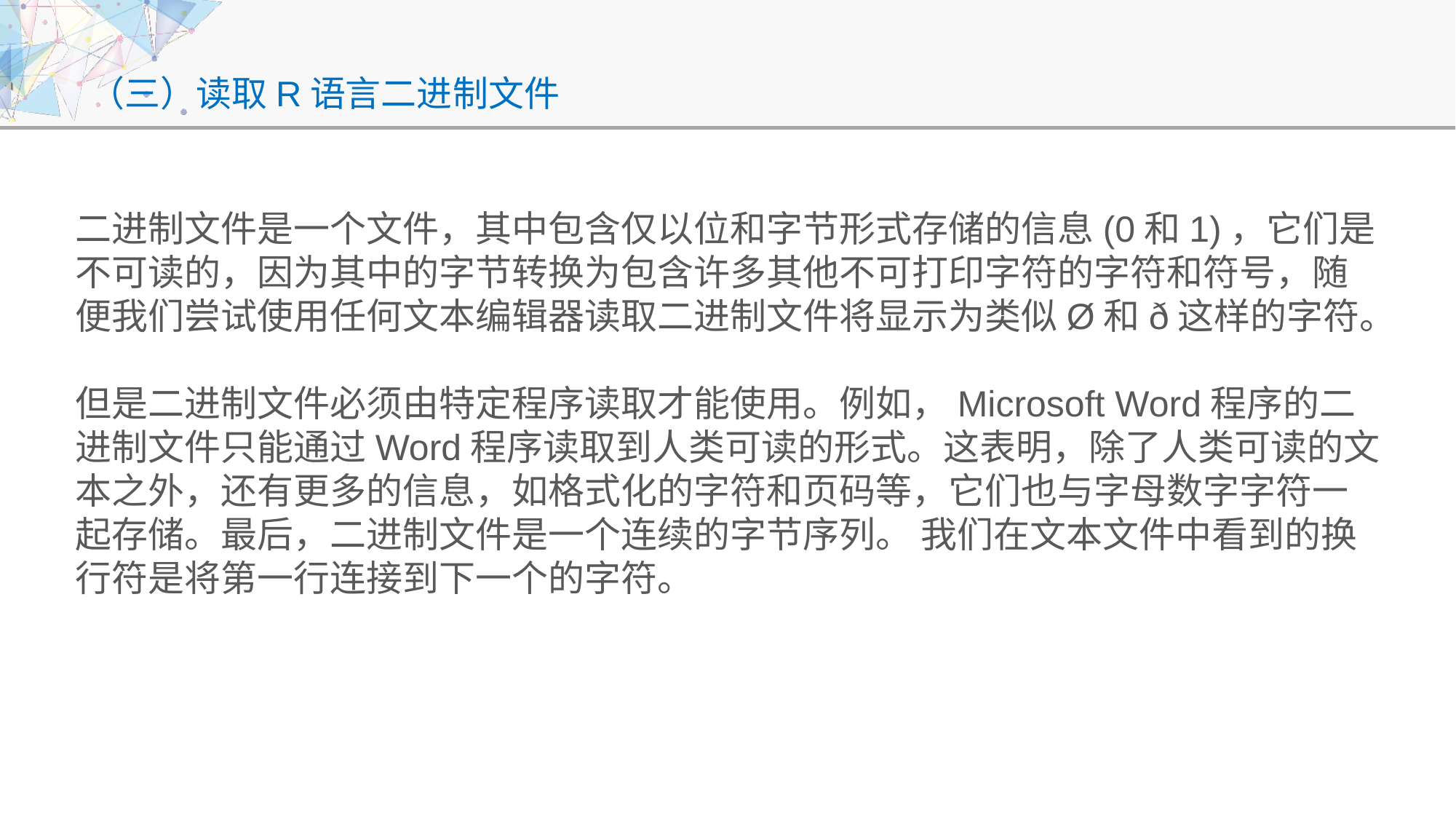

# （三）读取R语言二进制文件

二进制文件是一个文件，其中包含仅以位和字节形式存储的信息(0和1)，它们是不可读的，因为其中的字节转换为包含许多其他不可打印字符的字符和符号，随便我们尝试使用任何文本编辑器读取二进制文件将显示为类似Ø和ð这样的字符。

但是二进制文件必须由特定程序读取才能使用。例如，Microsoft Word程序的二进制文件只能通过Word程序读取到人类可读的形式。这表明，除了人类可读的文本之外，还有更多的信息，如格式化的字符和页码等，它们也与字母数字字符一起存储。最后，二进制文件是一个连续的字节序列。 我们在文本文件中看到的换行符是将第一行连接到下一个的字符。